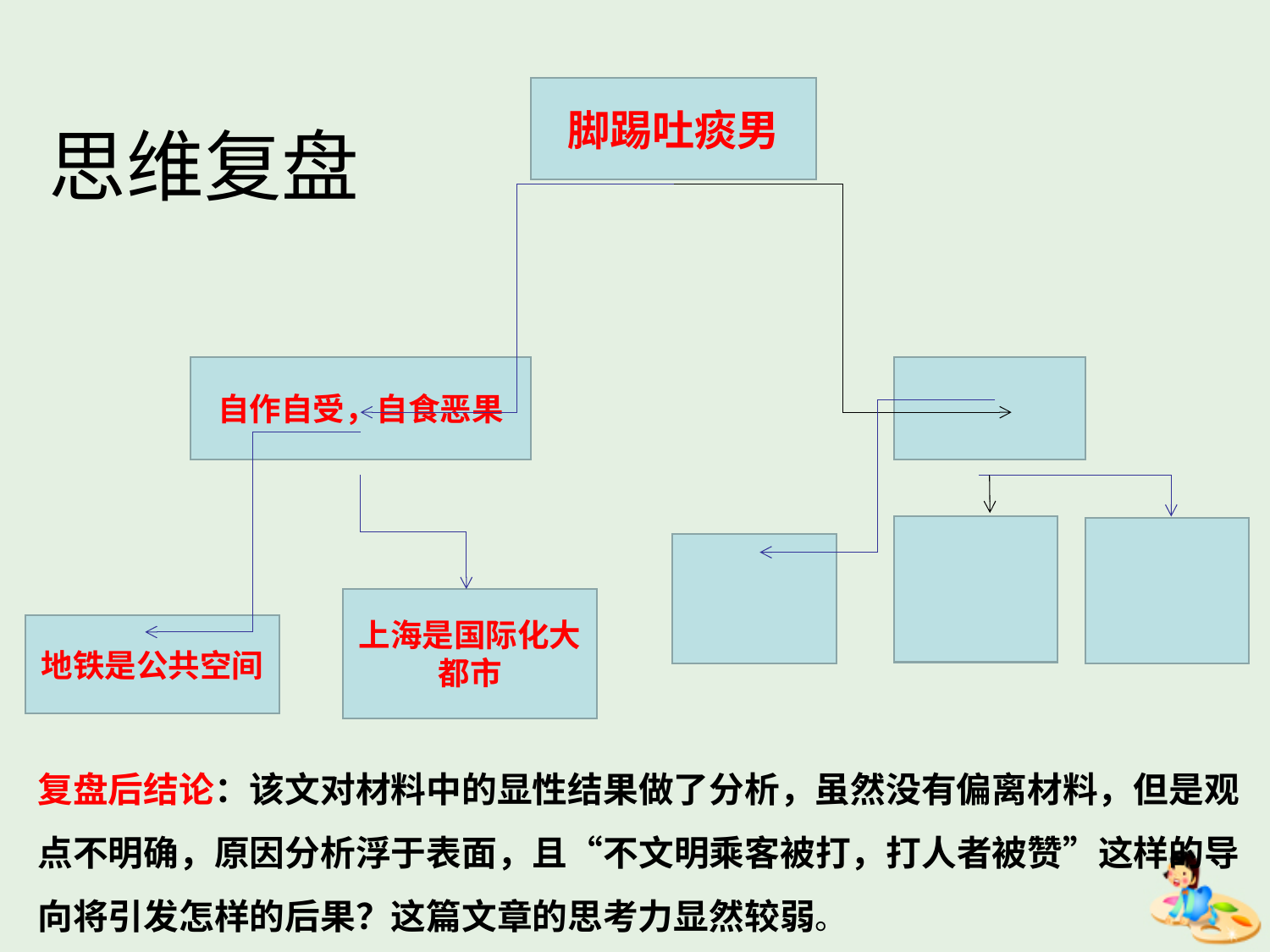

脚踢吐痰男
# 思维复盘
自作自受，自食恶果

上海是国际化大都市
地铁是公共空间
复盘后结论：该文对材料中的显性结果做了分析，虽然没有偏离材料，但是观点不明确，原因分析浮于表面，且“不文明乘客被打，打人者被赞”这样的导向将引发怎样的后果？这篇文章的思考力显然较弱。